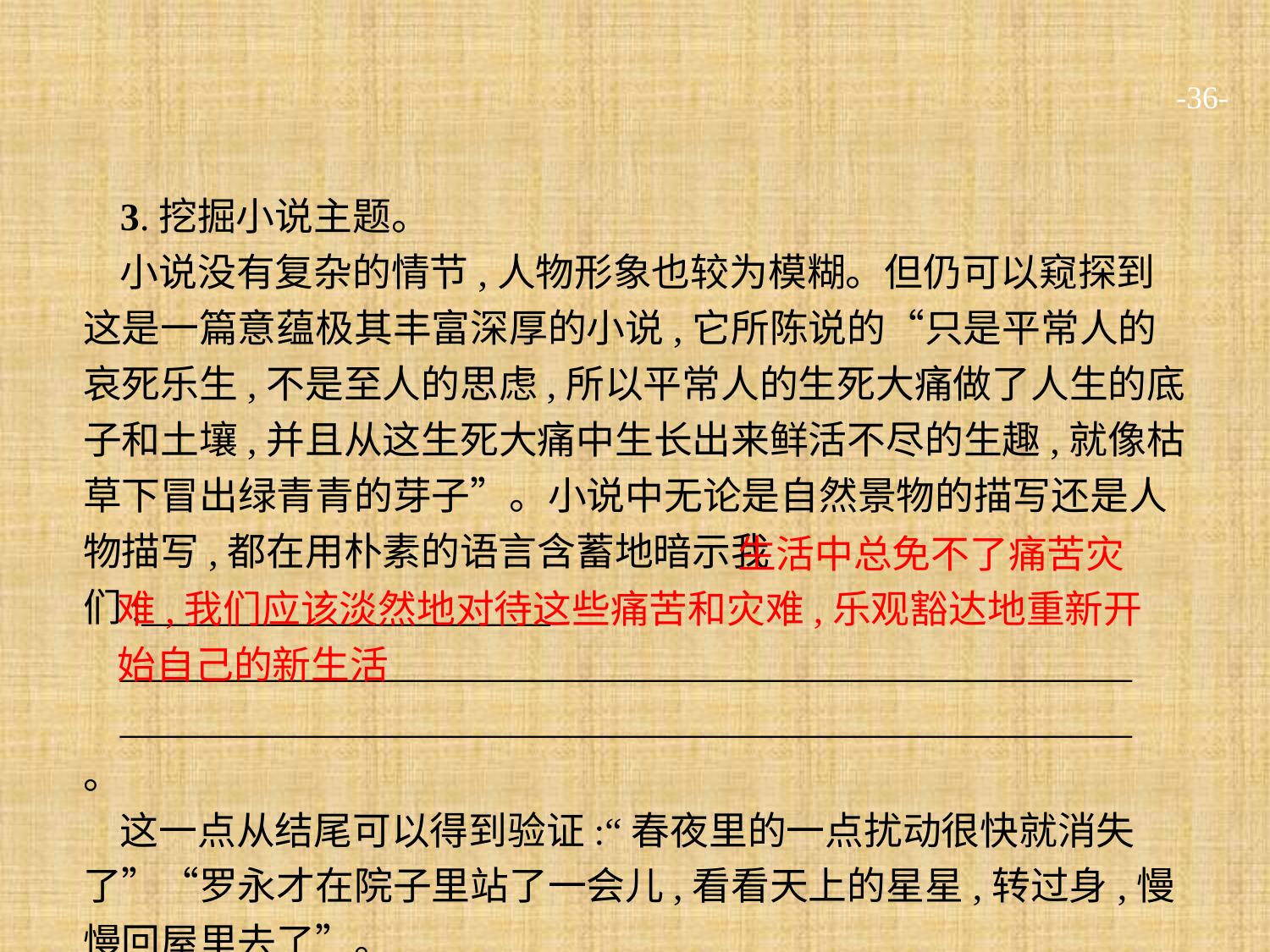

-36-
3.挖掘小说主题。
小说没有复杂的情节,人物形象也较为模糊。但仍可以窥探到这是一篇意蕴极其丰富深厚的小说,它所陈说的“只是平常人的哀死乐生,不是至人的思虑,所以平常人的生死大痛做了人生的底子和土壤,并且从这生死大痛中生长出来鲜活不尽的生趣,就像枯草下冒出绿青青的芽子”。小说中无论是自然景物的描写还是人物描写,都在用朴素的语言含蓄地暗示我们:_____________________
____________________________________________________
____________________________________________________ 。
这一点从结尾可以得到验证:“春夜里的一点扰动很快就消失了”“罗永才在院子里站了一会儿,看看天上的星星,转过身,慢慢回屋里去了”。
生活中总免不了痛苦灾
难,我们应该淡然地对待这些痛苦和灾难,乐观豁达地重新开始自己的新生活